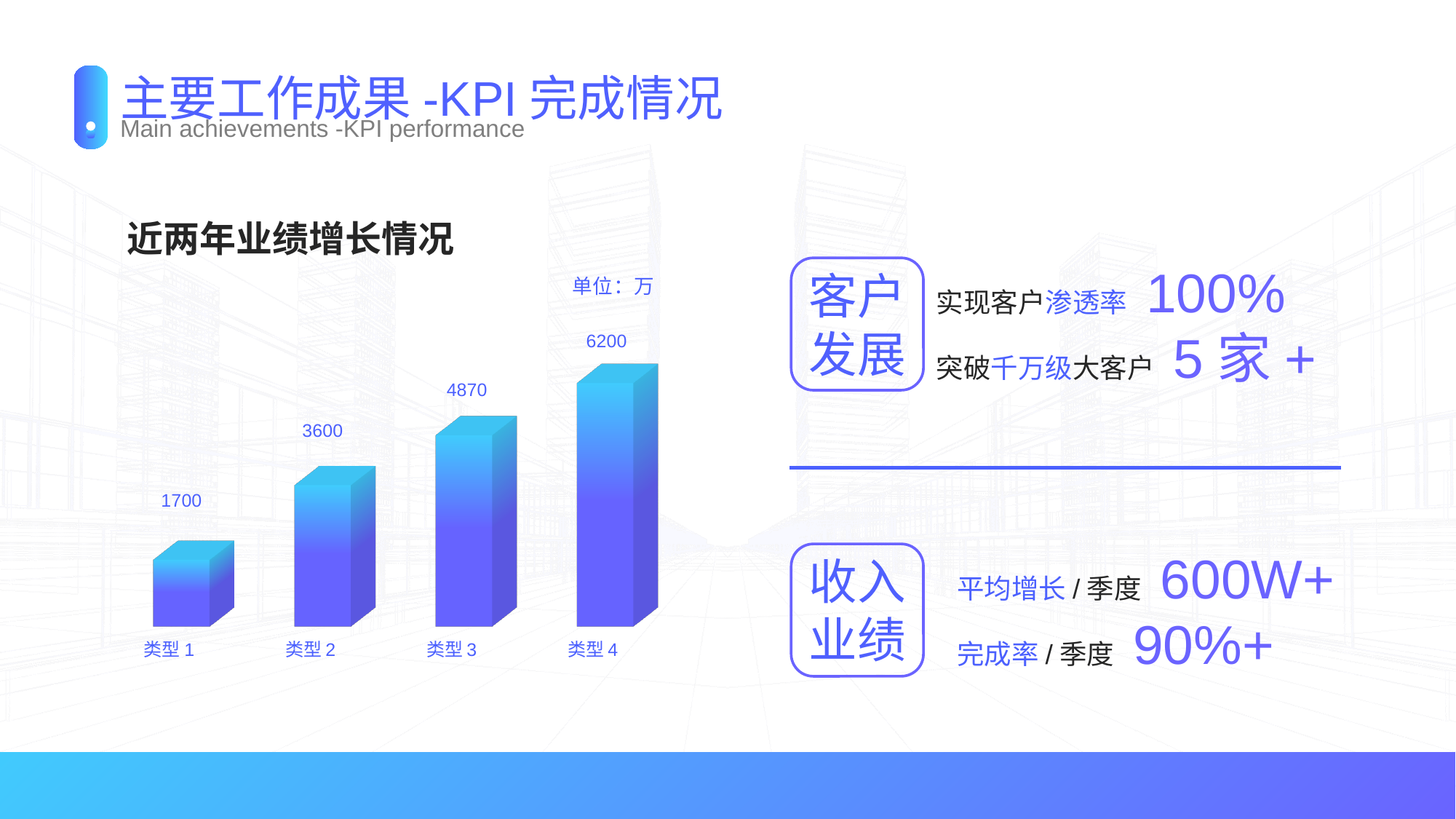

# 主要工作成果-KPI完成情况
Main achievements -KPI performance

[unsupported chart]

客户
发展
实现客户渗透率  100%
突破千万级大客户  5家+

收入
业绩
平均增长/季度  600W+
完成率/季度  90%+